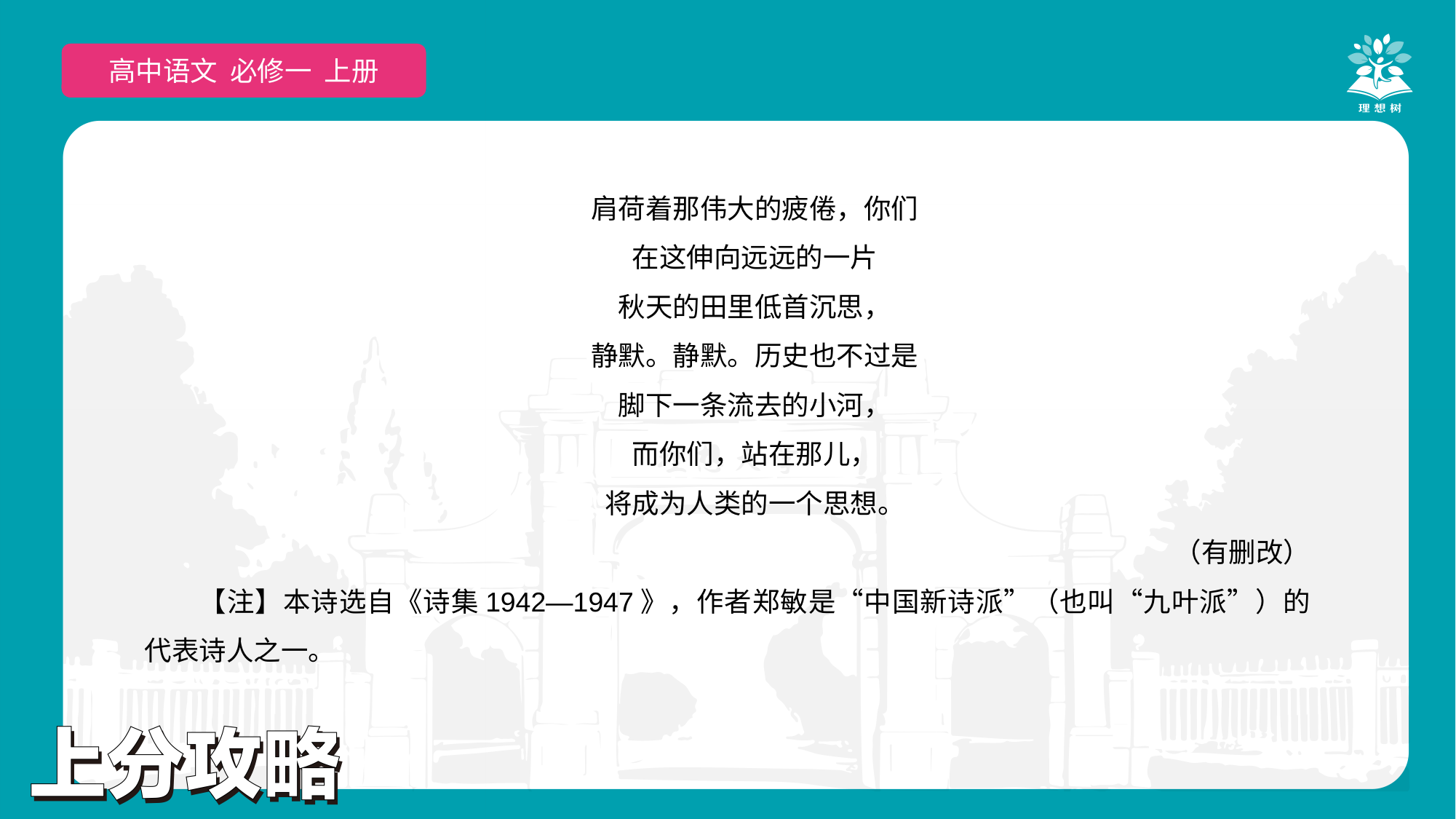

高中语文  选择性必修上
高中语文  必修一  上册
肩荷着那伟大的疲倦，你们
在这伸向远远的一片
秋天的田里低首沉思，
静默。静默。历史也不过是
脚下一条流去的小河，
而你们，站在那儿，
将成为人类的一个思想。
（有删改）
【注】本诗选自《诗集1942—1947》，作者郑敏是“中国新诗派”（也叫“九叶派”）的代表诗人之一。